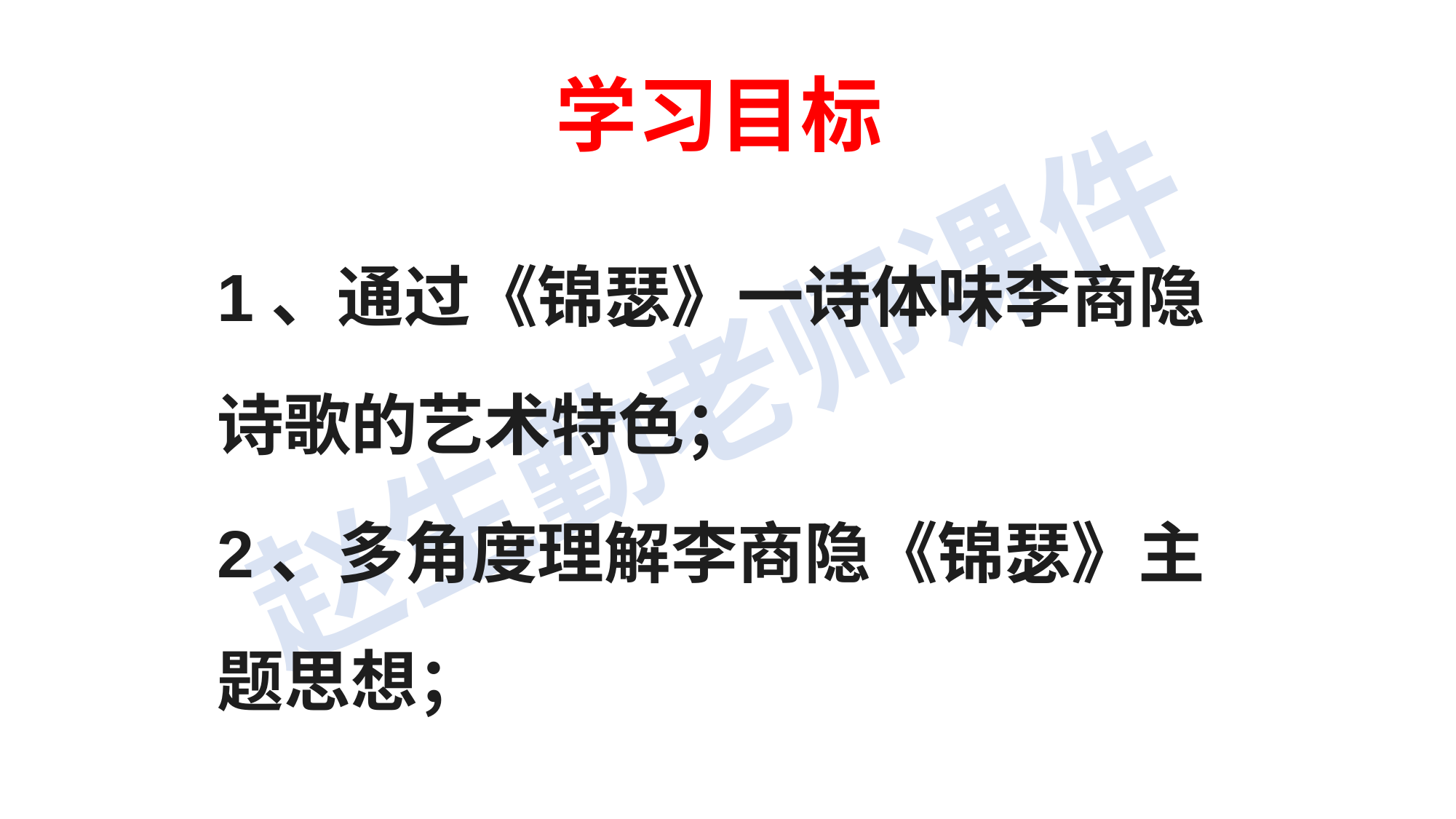

学习目标
1、通过《锦瑟》一诗体味李商隐诗歌的艺术特色；
2、多角度理解李商隐《锦瑟》主题思想；